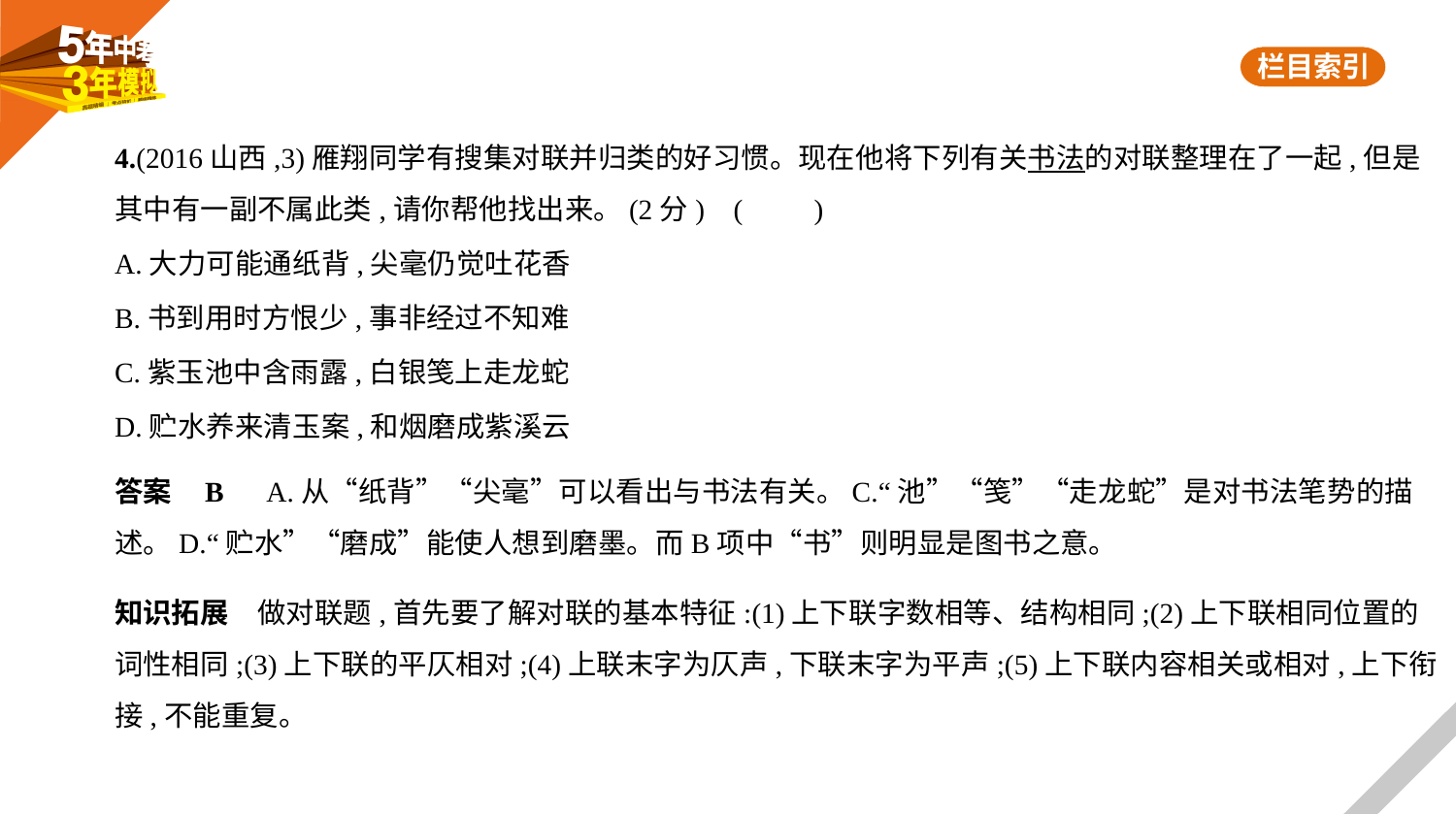

4.(2016山西,3)雁翔同学有搜集对联并归类的好习惯。现在他将下列有关书法的对联整理在了一起,但是
其中有一副不属此类,请你帮他找出来。(2分) (　　)
A.大力可能通纸背,尖毫仍觉吐花香
B.书到用时方恨少,事非经过不知难
C.紫玉池中含雨露,白银笺上走龙蛇
D.贮水养来清玉案,和烟磨成紫溪云
答案    B　A.从“纸背”“尖毫”可以看出与书法有关。C.“池”“笺”“走龙蛇”是对书法笔势的描
述。D.“贮水”“磨成”能使人想到磨墨。而B项中“书”则明显是图书之意。
知识拓展　做对联题,首先要了解对联的基本特征:(1)上下联字数相等、结构相同;(2)上下联相同位置的
词性相同;(3)上下联的平仄相对;(4)上联末字为仄声,下联末字为平声;(5)上下联内容相关或相对,上下衔
接,不能重复。